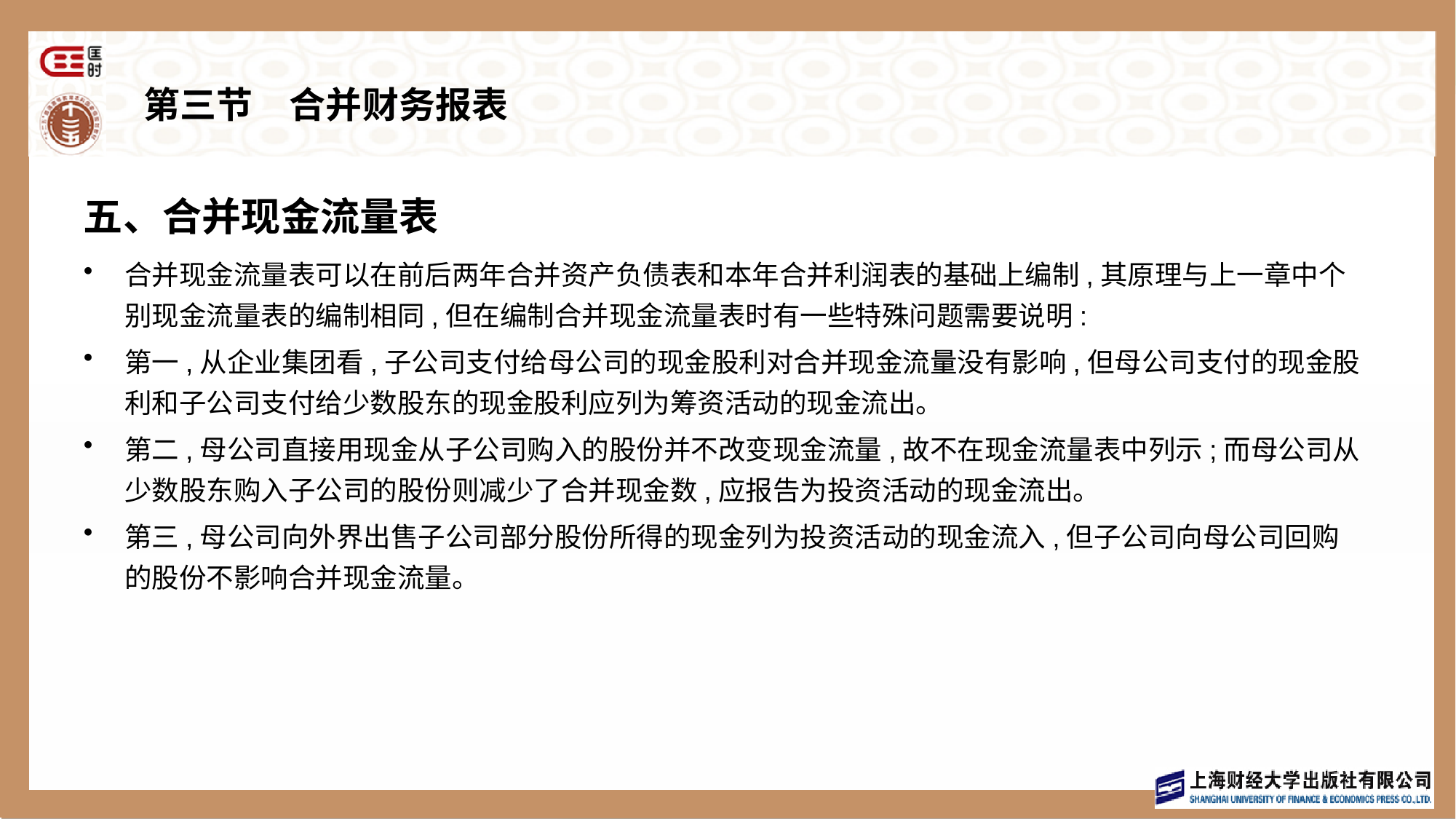

# 第三节　合并财务报表
五、合并现金流量表
合并现金流量表可以在前后两年合并资产负债表和本年合并利润表的基础上编制,其原理与上一章中个别现金流量表的编制相同,但在编制合并现金流量表时有一些特殊问题需要说明:
第一,从企业集团看,子公司支付给母公司的现金股利对合并现金流量没有影响,但母公司支付的现金股利和子公司支付给少数股东的现金股利应列为筹资活动的现金流出。
第二,母公司直接用现金从子公司购入的股份并不改变现金流量,故不在现金流量表中列示;而母公司从少数股东购入子公司的股份则减少了合并现金数,应报告为投资活动的现金流出。
第三,母公司向外界出售子公司部分股份所得的现金列为投资活动的现金流入,但子公司向母公司回购的股份不影响合并现金流量。